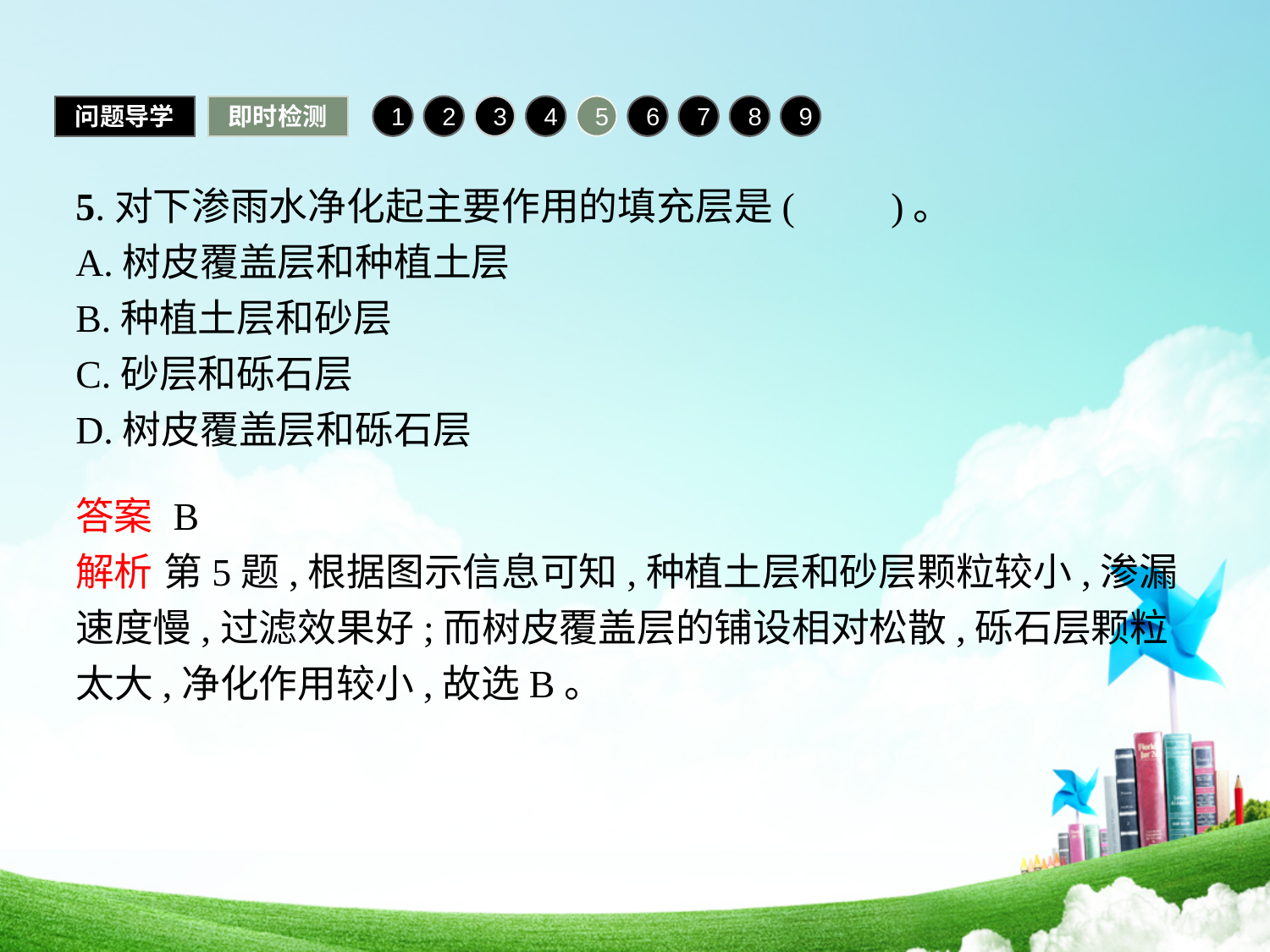

问题导学
即时检测
1
2
3
4
5
6
7
8
9
5.对下渗雨水净化起主要作用的填充层是(　　)。
A.树皮覆盖层和种植土层
B.种植土层和砂层
C.砂层和砾石层
D.树皮覆盖层和砾石层
答案 B
解析 第5题,根据图示信息可知,种植土层和砂层颗粒较小,渗漏速度慢,过滤效果好;而树皮覆盖层的铺设相对松散,砾石层颗粒太大,净化作用较小,故选B。